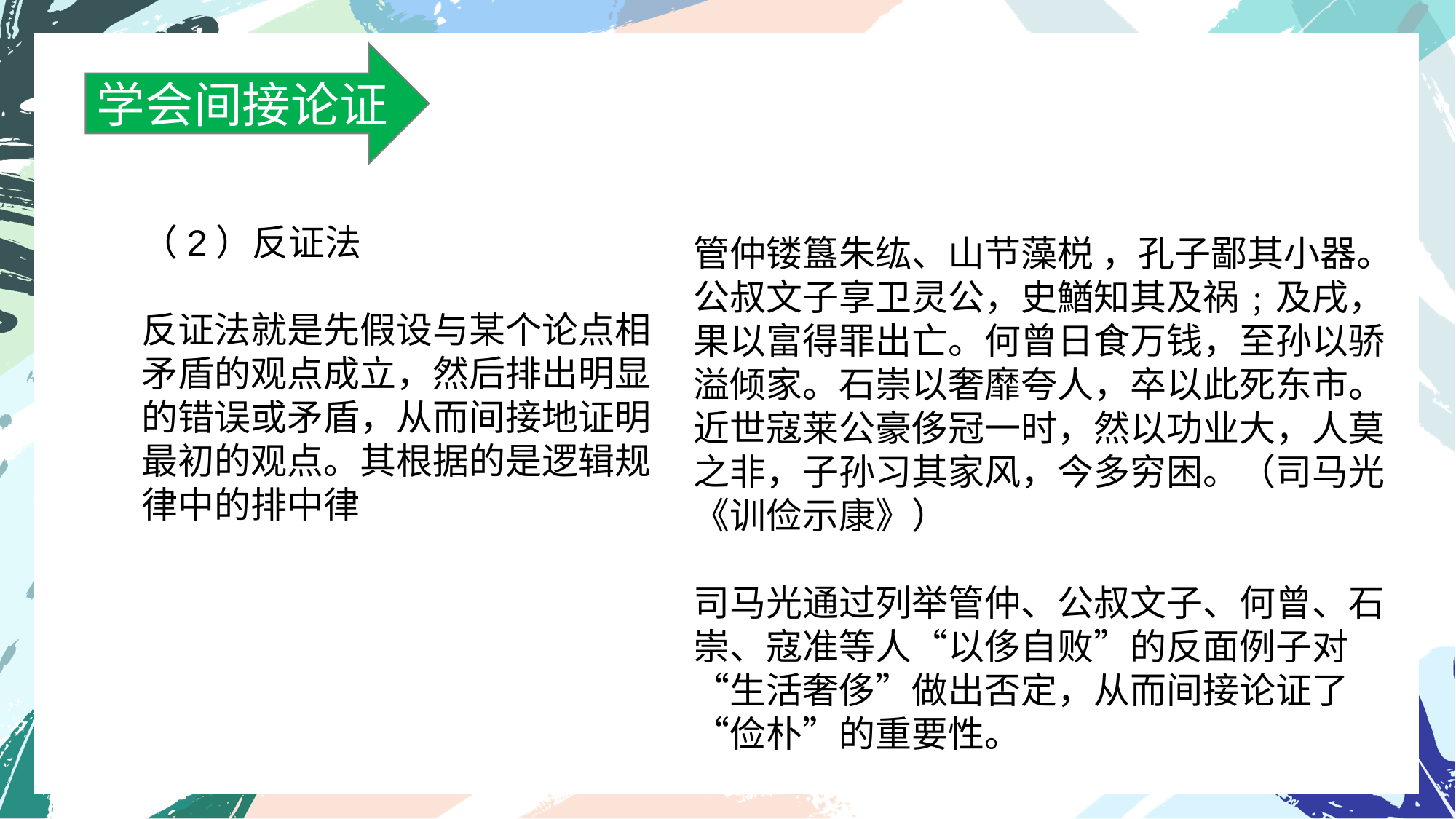

学会间接论证
（2）反证法

反证法就是先假设与某个论点相矛盾的观点成立，然后排出明显的错误或矛盾，从而间接地证明最初的观点。其根据的是逻辑规律中的排中律
管仲镂簋朱纮、山节藻棁 ，孔子鄙其小器。公叔文子享卫灵公，史鰌知其及祸﹔及戌，果以富得罪出亡。何曾日食万钱，至孙以骄溢倾家。石崇以奢靡夸人，卒以此死东市。近世寇莱公豪侈冠一时，然以功业大，人莫之非，子孙习其家风，今多穷困。（司马光《训俭示康》）

司马光通过列举管仲、公叔文子、何曾、石崇、寇准等人“以侈自败”的反面例子对“生活奢侈”做出否定，从而间接论证了“俭朴”的重要性。